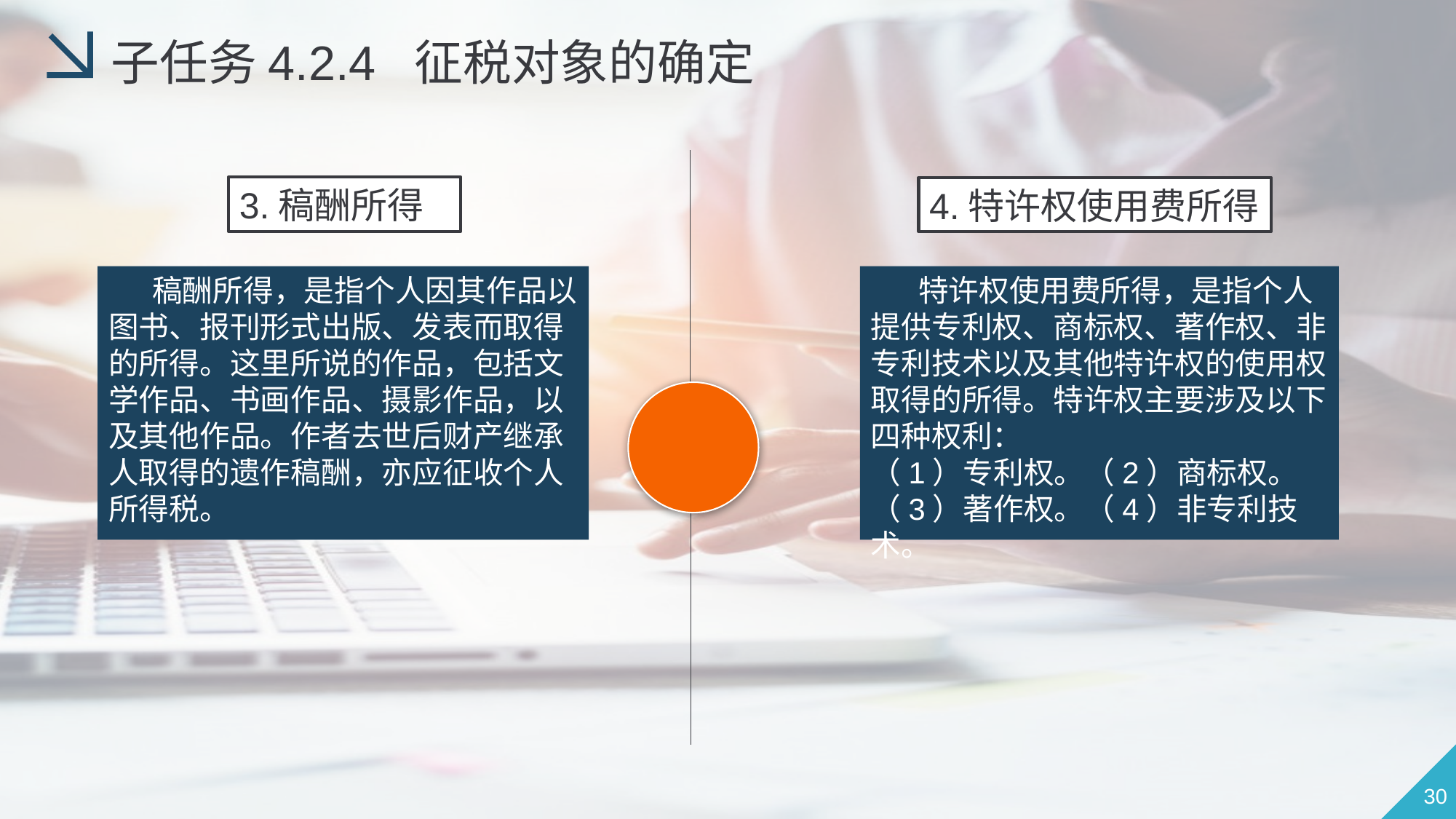

子任务4.2.4  征税对象的确定

3.稿酬所得
4.特许权使用费所得
      稿酬所得，是指个人因其作品以图书、报刊形式出版、发表而取得的所得。这里所说的作品，包括文学作品、书画作品、摄影作品，以及其他作品。作者去世后财产继承人取得的遗作稿酬，亦应征收个人所得税。
      特许权使用费所得，是指个人提供专利权、商标权、著作权、非专利技术以及其他特许权的使用权取得的所得。特许权主要涉及以下四种权利：
（1）专利权。（2）商标权。（3）著作权。（4）非专利技术。